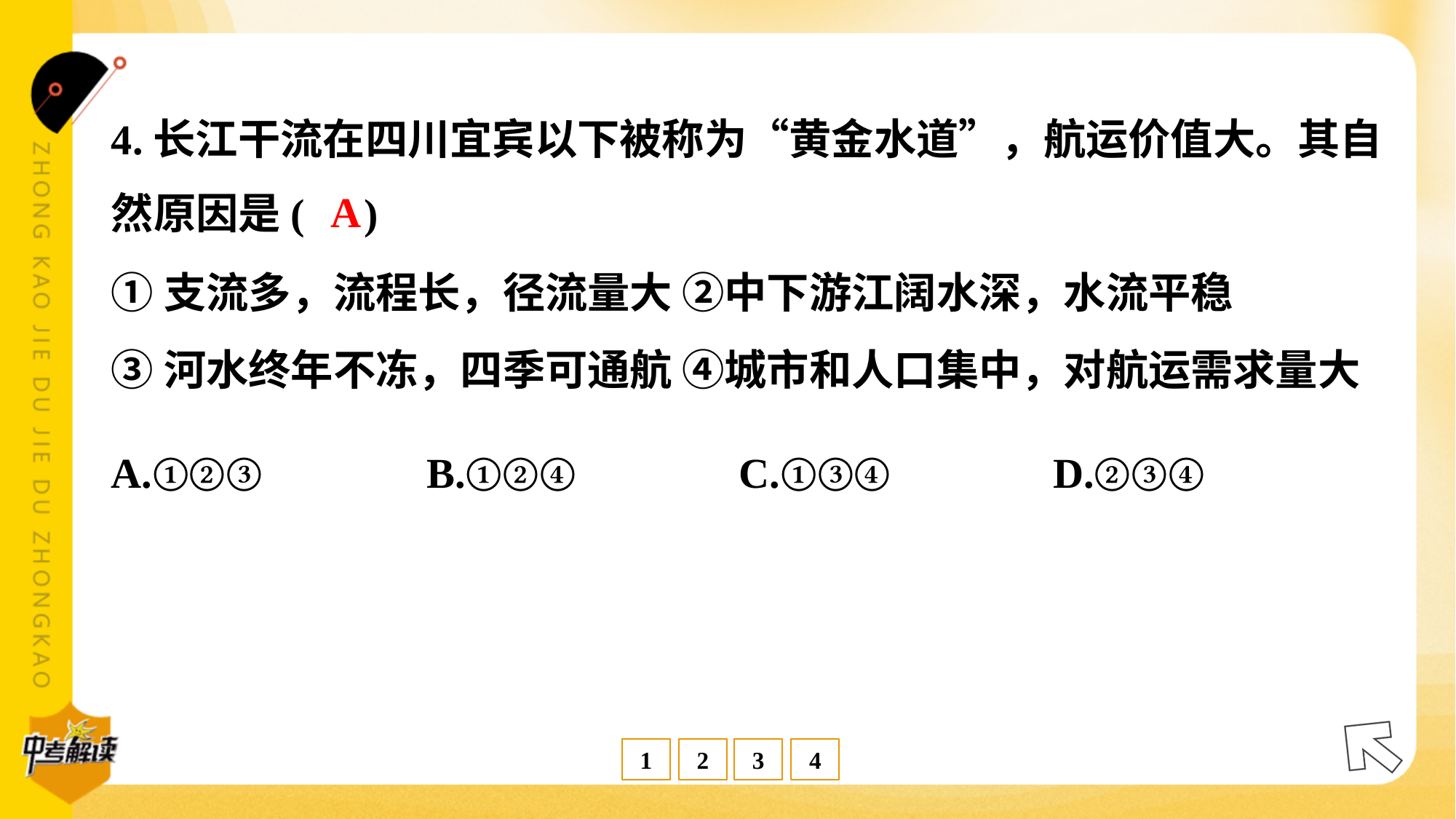

4.长江干流在四川宜宾以下被称为“黄金水道”，航运价值大。其自
然原因是(     )
A
①支流多，流程长，径流量大 ②中下游江阔水深，水流平稳
③河水终年不冻，四季可通航 ④城市和人口集中，对航运需求量大
A.①②③	B.①②④	C.①③④	D.②③④